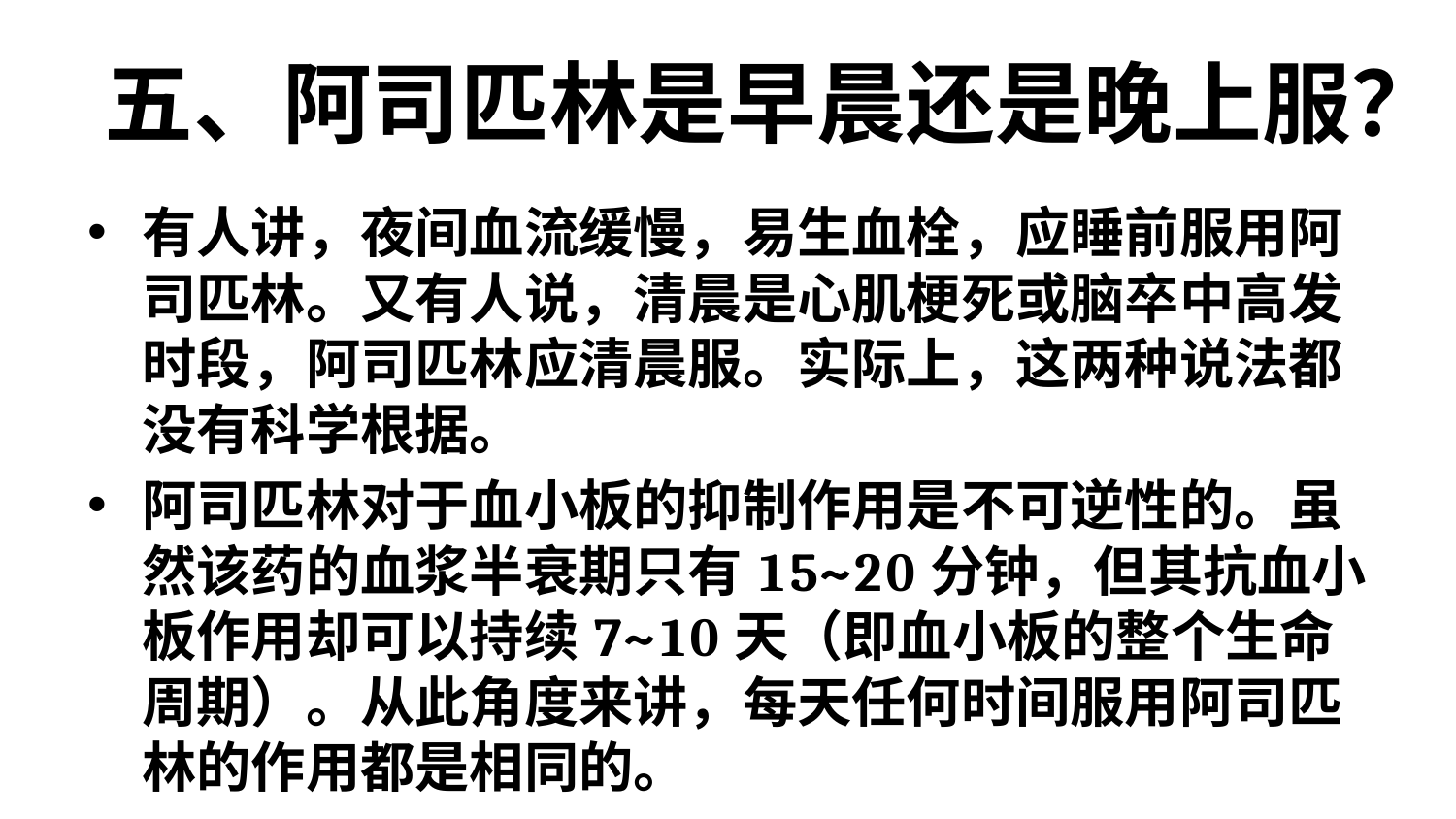

# 五、阿司匹林是早晨还是晚上服？
有人讲，夜间血流缓慢，易生血栓，应睡前服用阿司匹林。又有人说，清晨是心肌梗死或脑卒中高发时段，阿司匹林应清晨服。实际上，这两种说法都没有科学根据。
阿司匹林对于血小板的抑制作用是不可逆性的。虽然该药的血浆半衰期只有15~20分钟，但其抗血小板作用却可以持续7~10天（即血小板的整个生命周期）。从此角度来讲，每天任何时间服用阿司匹林的作用都是相同的。